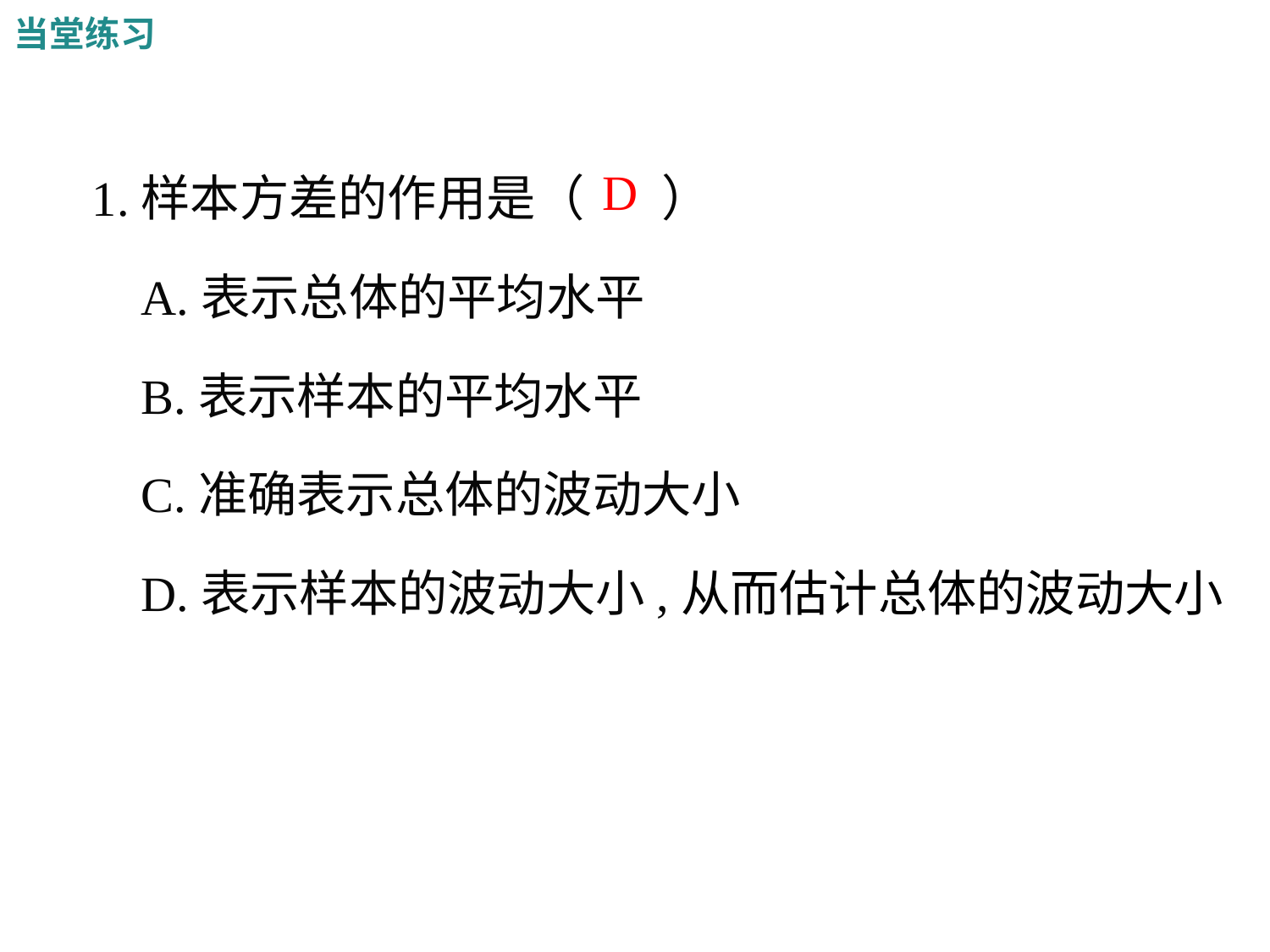

当堂练习
1.样本方差的作用是（       ）
    A.表示总体的平均水平
    B.表示样本的平均水平
    C.准确表示总体的波动大小
    D.表示样本的波动大小,从而估计总体的波动大小
D